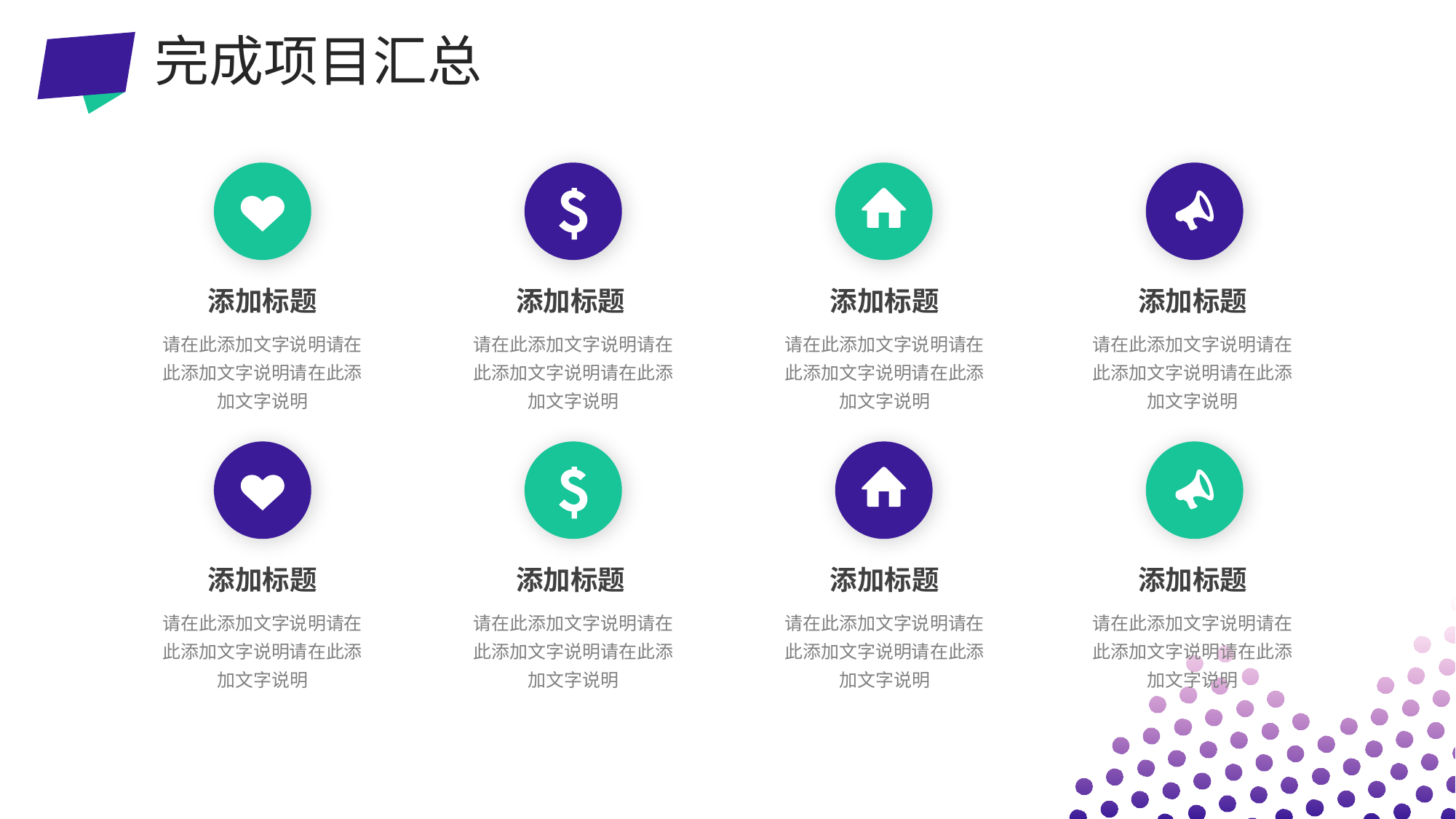

完成项目汇总

添加标题
添加标题
添加标题
添加标题
请在此添加文字说明请在此添加文字说明请在此添加文字说明
请在此添加文字说明请在此添加文字说明请在此添加文字说明
请在此添加文字说明请在此添加文字说明请在此添加文字说明
请在此添加文字说明请在此添加文字说明请在此添加文字说明

添加标题
添加标题
添加标题
添加标题
请在此添加文字说明请在此添加文字说明请在此添加文字说明
请在此添加文字说明请在此添加文字说明请在此添加文字说明
请在此添加文字说明请在此添加文字说明请在此添加文字说明
请在此添加文字说明请在此添加文字说明请在此添加文字说明